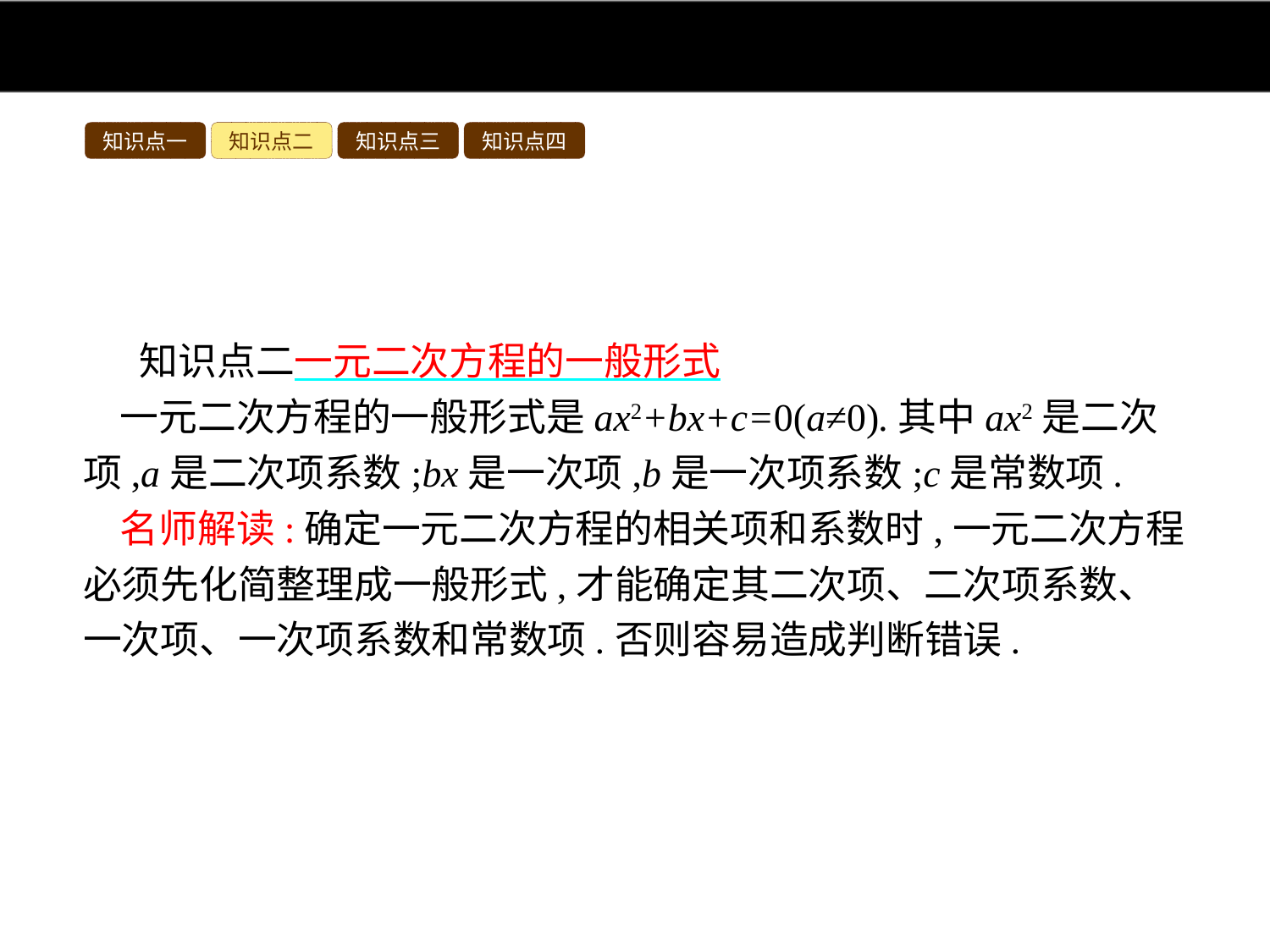

知识点一
知识点二
知识点三
知识点四
知识点二一元二次方程的一般形式
一元二次方程的一般形式是ax2+bx+c=0(a≠0).其中ax2是二次项,a是二次项系数;bx是一次项,b是一次项系数;c是常数项.
名师解读:确定一元二次方程的相关项和系数时,一元二次方程必须先化简整理成一般形式,才能确定其二次项、二次项系数、一次项、一次项系数和常数项.否则容易造成判断错误.